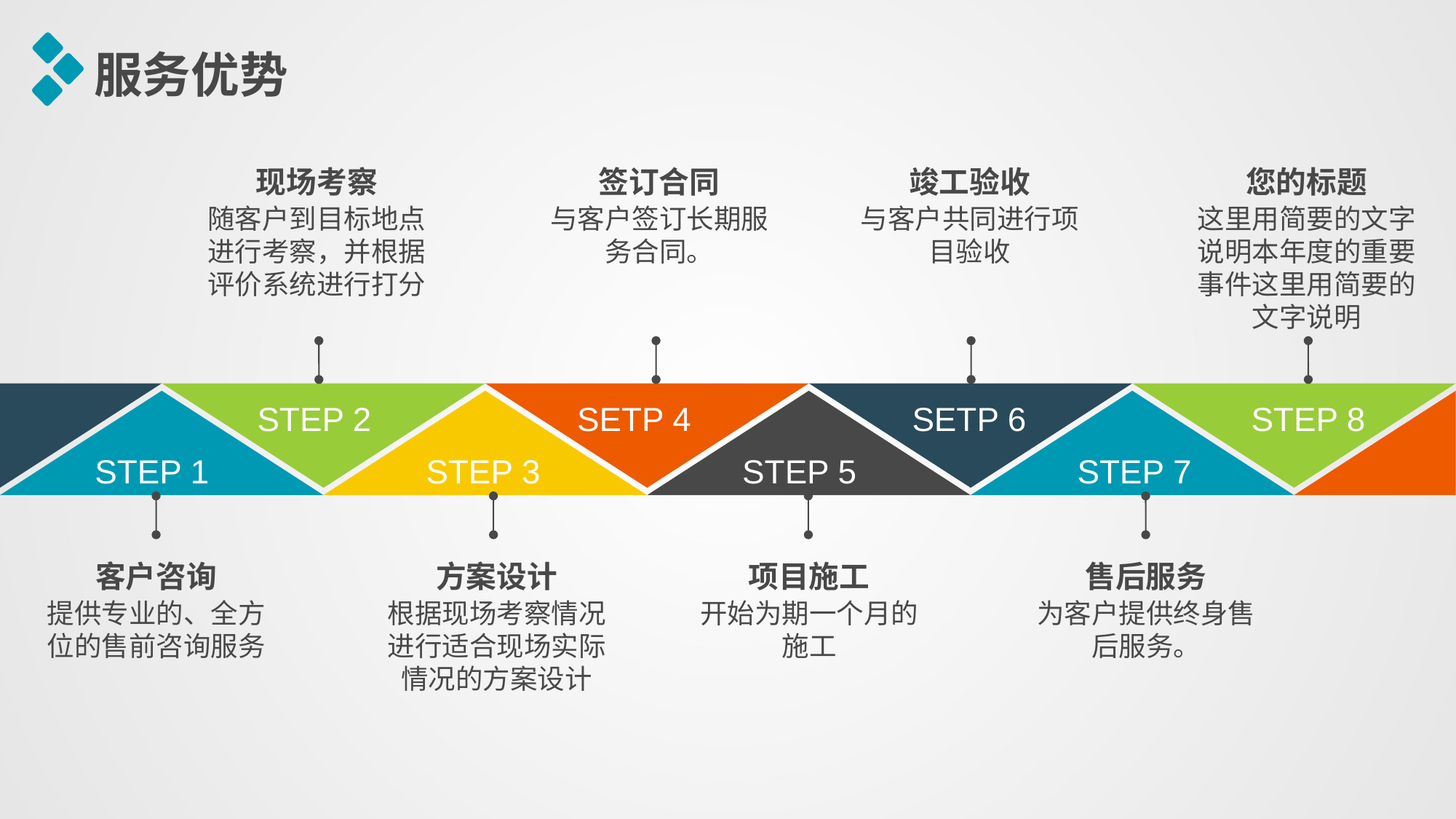

服务优势

现场考察
签订合同
竣工验收
您的标题
随客户到目标地点进行考察，并根据评价系统进行打分
与客户签订长期服务合同。
与客户共同进行项目验收
这里用简要的文字说明本年度的重要事件这里用简要的文字说明

STEP 2
SETP 4
SETP 6
STEP 8
STEP 1
STEP 3
STEP 5
STEP 7

客户咨询
方案设计
项目施工
售后服务
提供专业的、全方位的售前咨询服务
根据现场考察情况进行适合现场实际情况的方案设计
开始为期一个月的施工
为客户提供终身售后服务。